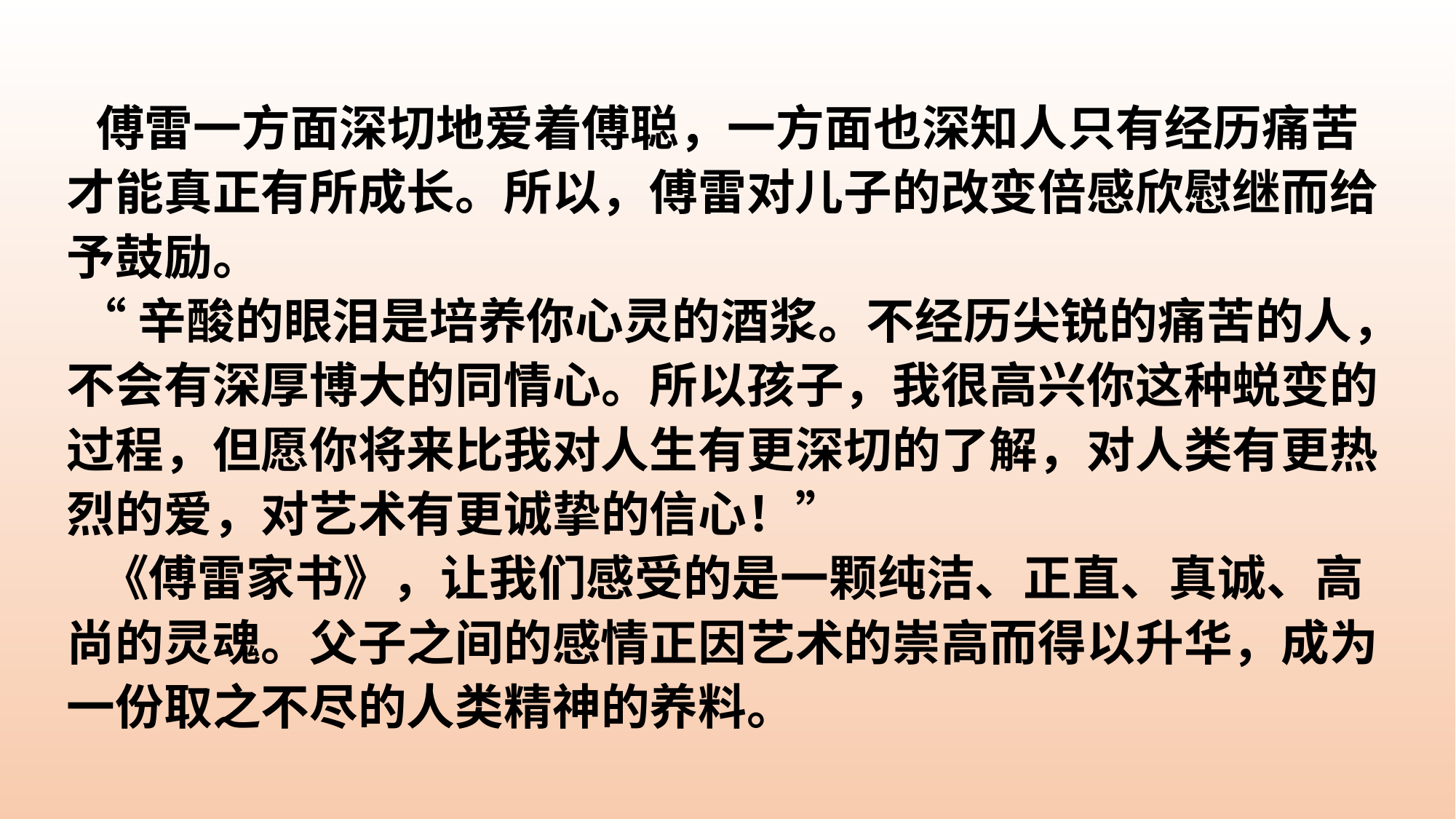

傅雷一方面深切地爱着傅聪，一方面也深知人只有经历痛苦才能真正有所成长。所以，傅雷对儿子的改变倍感欣慰继而给予鼓励。
 “辛酸的眼泪是培养你心灵的酒浆。不经历尖锐的痛苦的人，不会有深厚博大的同情心。所以孩子，我很高兴你这种蜕变的过程，但愿你将来比我对人生有更深切的了解，对人类有更热烈的爱，对艺术有更诚挚的信心！”
  《傅雷家书》，让我们感受的是一颗纯洁、正直、真诚、高尚的灵魂。父子之间的感情正因艺术的崇高而得以升华，成为一份取之不尽的人类精神的养料。